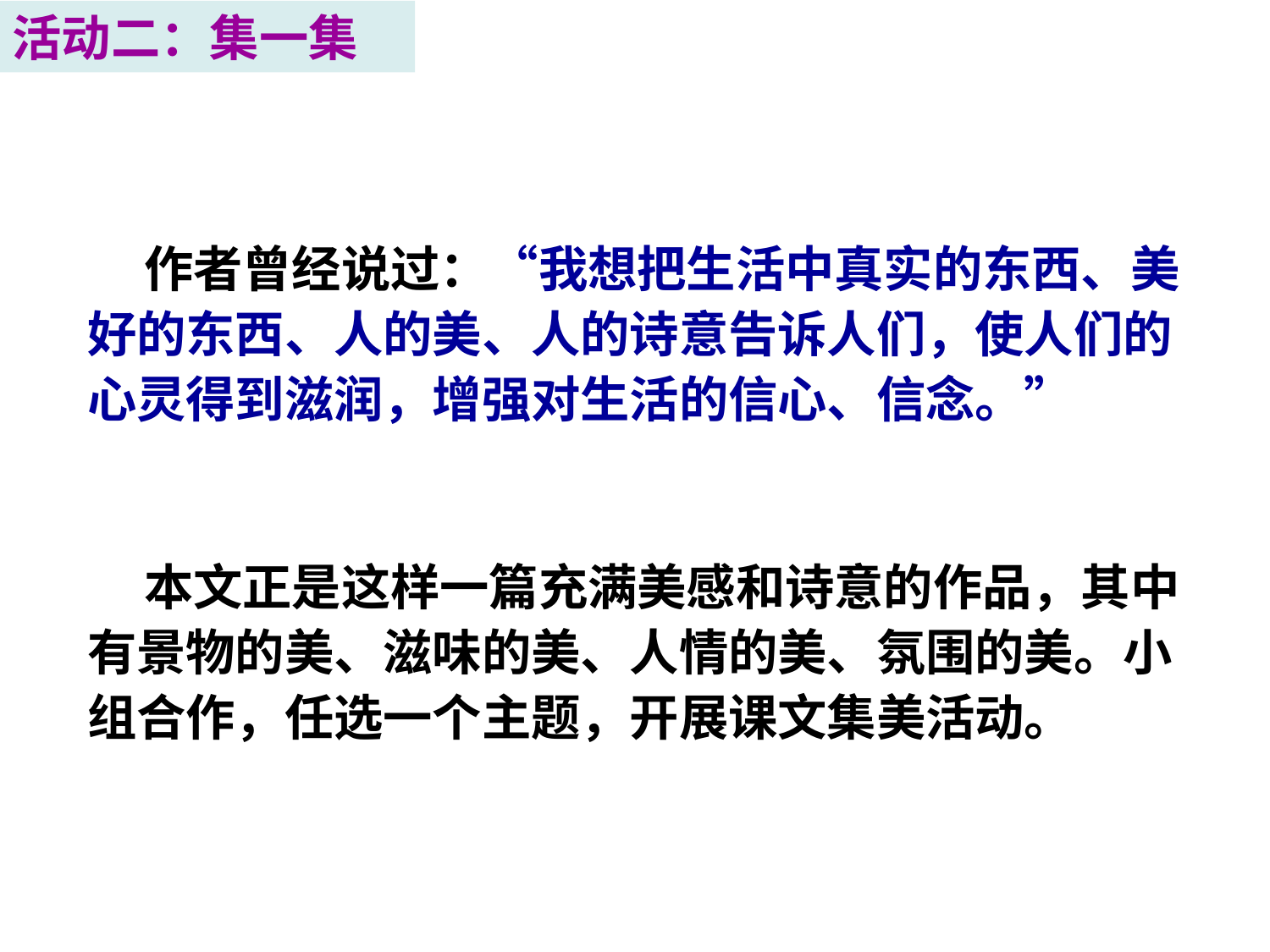

活动二：集一集
    作者曾经说过：“我想把生活中真实的东西、美好的东西、人的美、人的诗意告诉人们，使人们的心灵得到滋润，增强对生活的信心、信念。”
    本文正是这样一篇充满美感和诗意的作品，其中有景物的美、滋味的美、人情的美、氛围的美。小组合作，任选一个主题，开展课文集美活动。